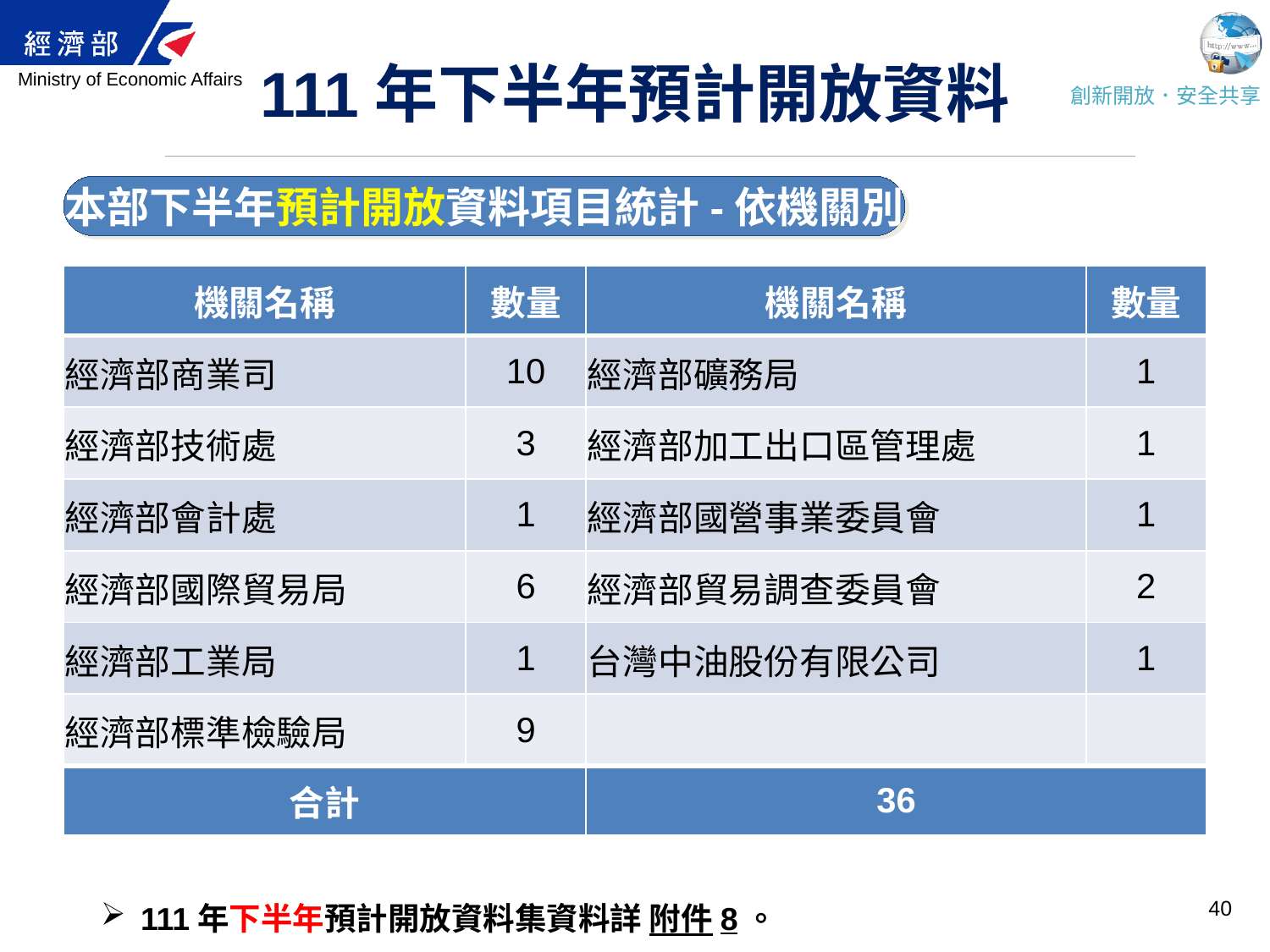

# 111年下半年預計開放資料
本部下半年預計開放資料項目統計-依機關別
| 機關名稱 | 數量 | 機關名稱 | 數量 |
| --- | --- | --- | --- |
| 經濟部商業司 | 10 | 經濟部礦務局 | 1 |
| 經濟部技術處 | 3 | 經濟部加工出口區管理處 | 1 |
| 經濟部會計處 | 1 | 經濟部國營事業委員會 | 1 |
| 經濟部國際貿易局 | 6 | 經濟部貿易調查委員會 | 2 |
| 經濟部工業局 | 1 | 台灣中油股份有限公司 | 1 |
| 經濟部標準檢驗局 | 9 |  |  |
| 合計 |  | 36 |  |
40
111年下半年預計開放資料集資料詳 附件8。